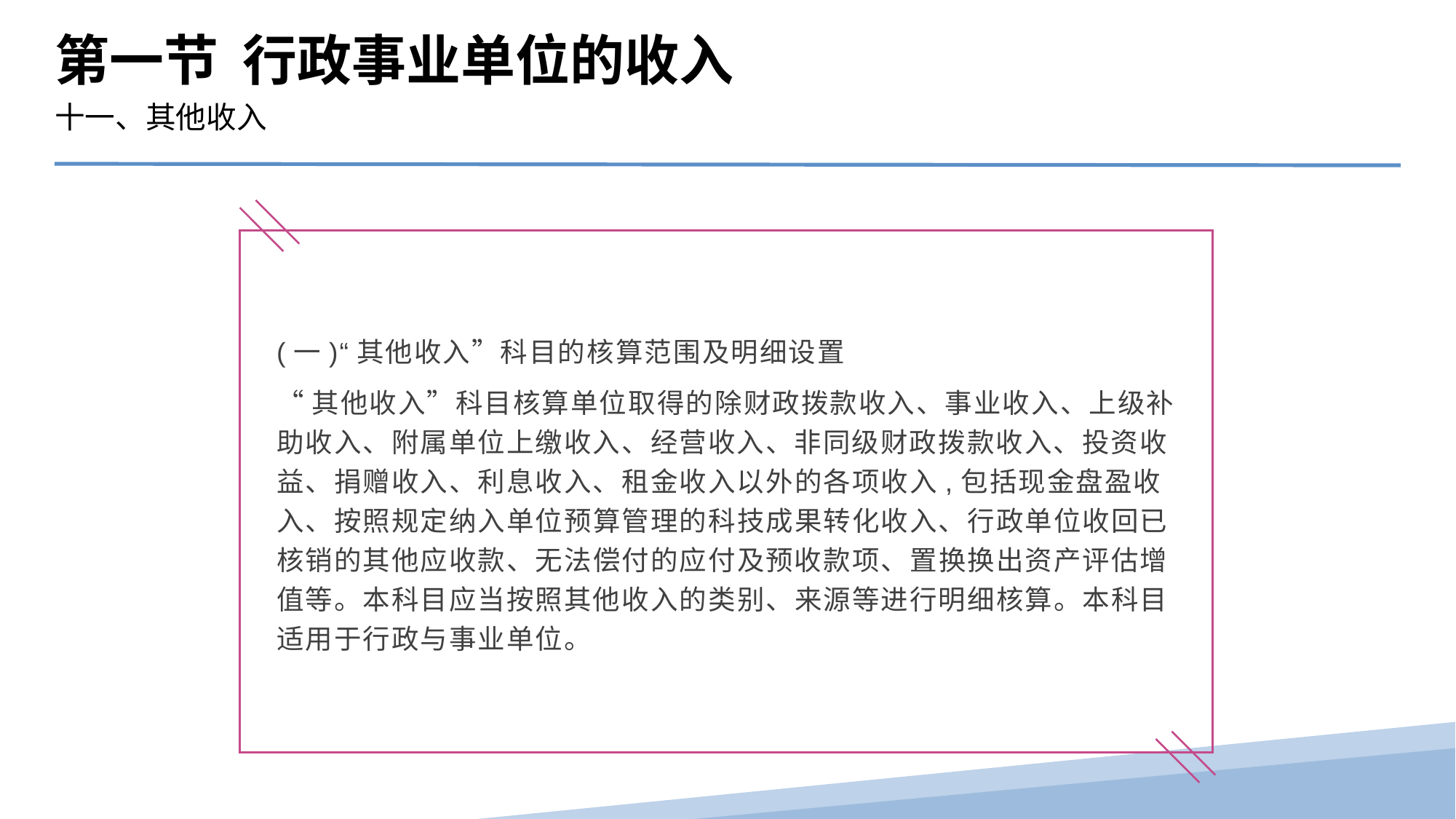

第一节  行政事业单位的收入
十一、其他收入

(一)“其他收入”科目的核算范围及明细设置
“其他收入”科目核算单位取得的除财政拨款收入、事业收入、上级补助收入、附属单位上缴收入、经营收入、非同级财政拨款收入、投资收益、捐赠收入、利息收入、租金收入以外的各项收入,包括现金盘盈收入、按照规定纳入单位预算管理的科技成果转化收入、行政单位收回已核销的其他应收款、无法偿付的应付及预收款项、置换换出资产评估增值等。本科目应当按照其他收入的类别、来源等进行明细核算。本科目适用于行政与事业单位。